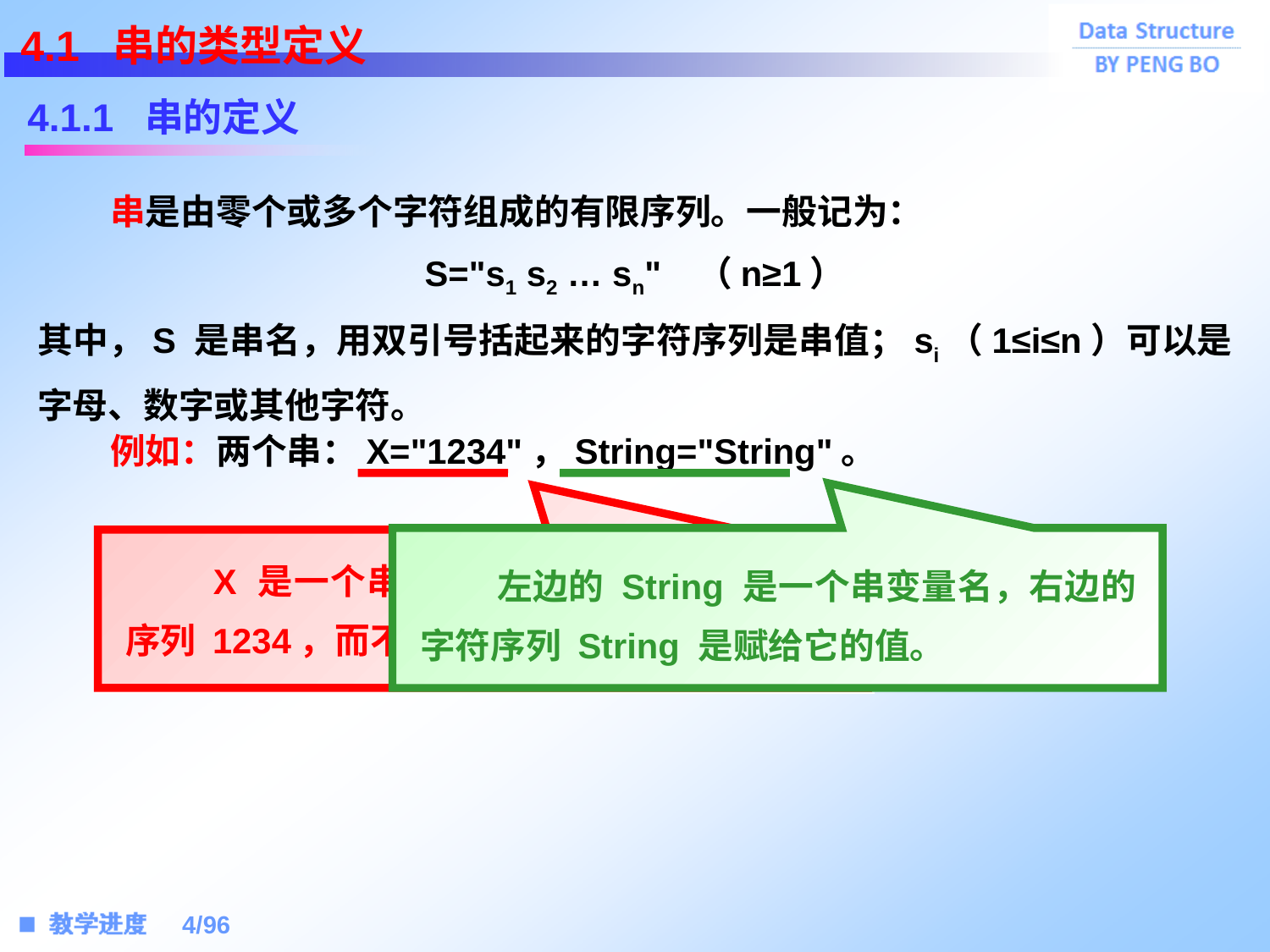

4.1  串的类型定义

4.1.1  串的定义

        串是由零个或多个字符组成的有限序列。一般记为：
S="s1 s2 … sn"	 （n≥1）
其中，S 是串名，用双引号括起来的字符序列是串值；si（1≤i≤n）可以是字母、数字或其他字符。
        例如：两个串：X="1234"，String="String"。

        X 是一个串变量名，赋给它的值是字符序列 1234，而不是整数 1234。

        左边的 String 是一个串变量名，右边的字符序列 String 是赋给它的值。